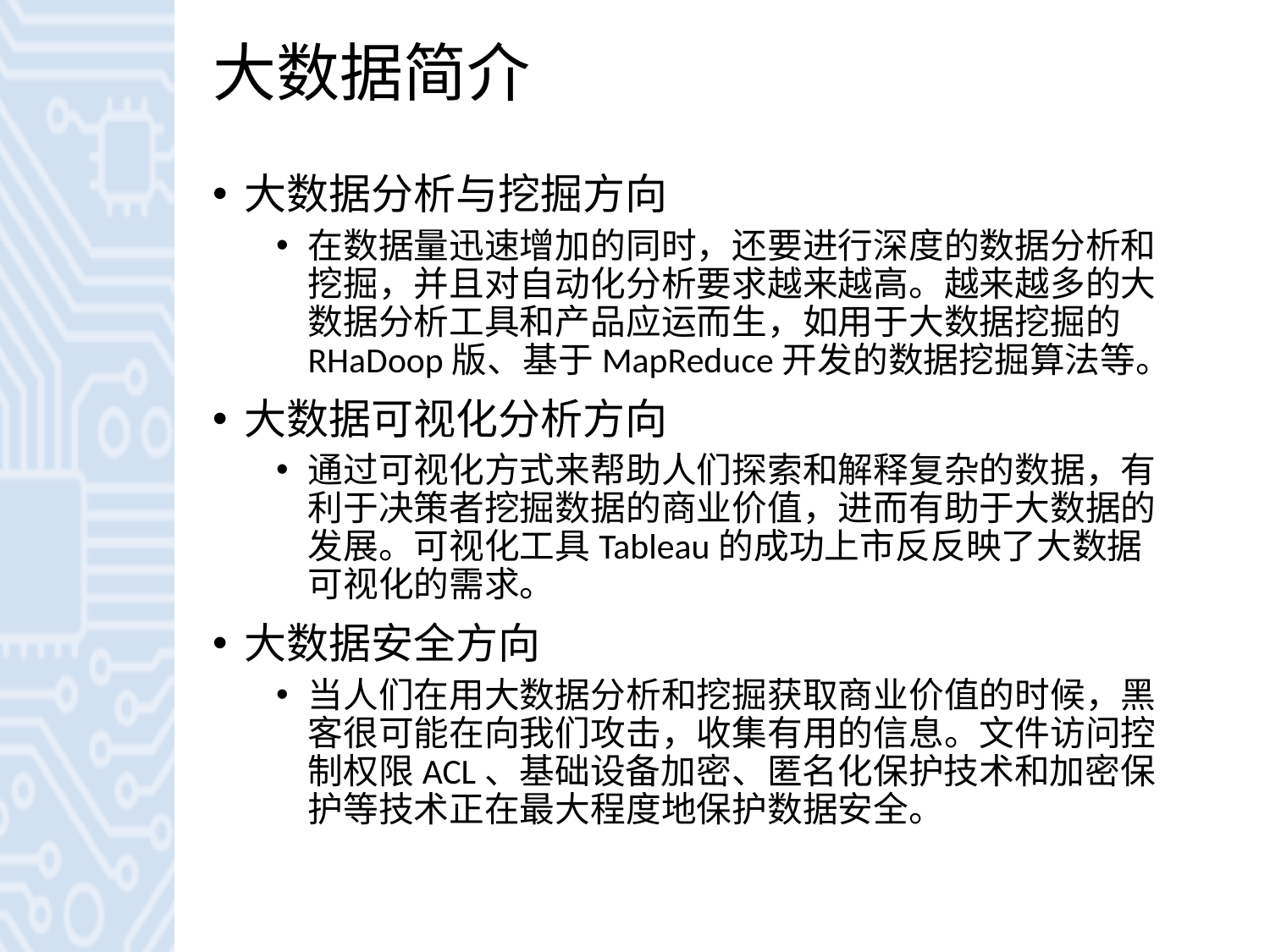

# 大数据简介
大数据分析与挖掘方向
在数据量迅速增加的同时，还要进行深度的数据分析和挖掘，并且对自动化分析要求越来越高。越来越多的大数据分析工具和产品应运而生，如用于大数据挖掘的RHaDoop版、基于MapReduce开发的数据挖掘算法等。
大数据可视化分析方向
通过可视化方式来帮助人们探索和解释复杂的数据，有利于决策者挖掘数据的商业价值，进而有助于大数据的发展。可视化工具Tableau的成功上市反反映了大数据可视化的需求。
大数据安全方向
当人们在用大数据分析和挖掘获取商业价值的时候，黑客很可能在向我们攻击，收集有用的信息。文件访问控制权限ACL、基础设备加密、匿名化保护技术和加密保护等技术正在最大程度地保护数据安全。